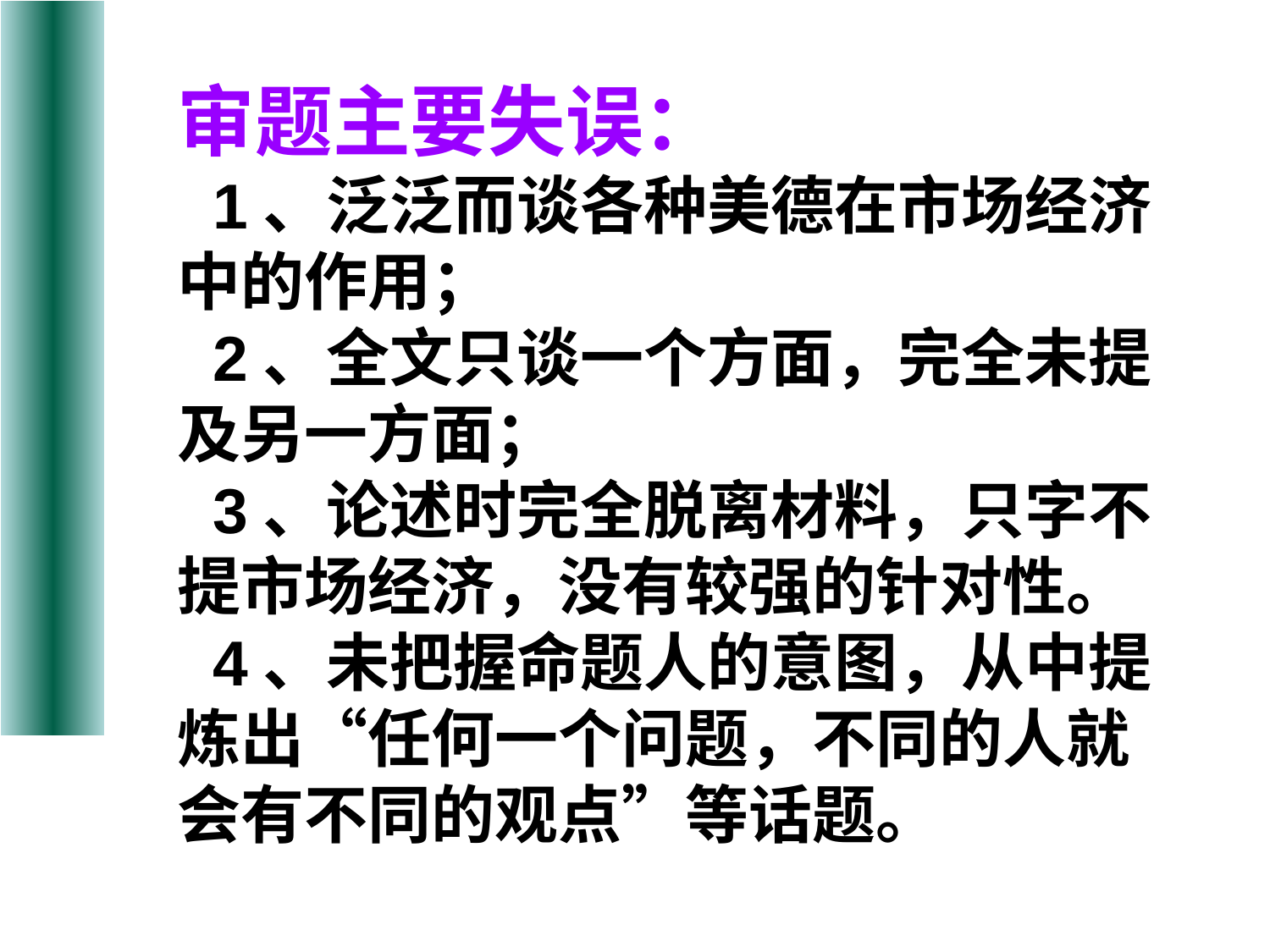

审题主要失误：
  1、泛泛而谈各种美德在市场经济中的作用；
  2、全文只谈一个方面，完全未提及另一方面；
  3、论述时完全脱离材料，只字不提市场经济，没有较强的针对性。
  4、未把握命题人的意图，从中提炼出“任何一个问题，不同的人就会有不同的观点”等话题。